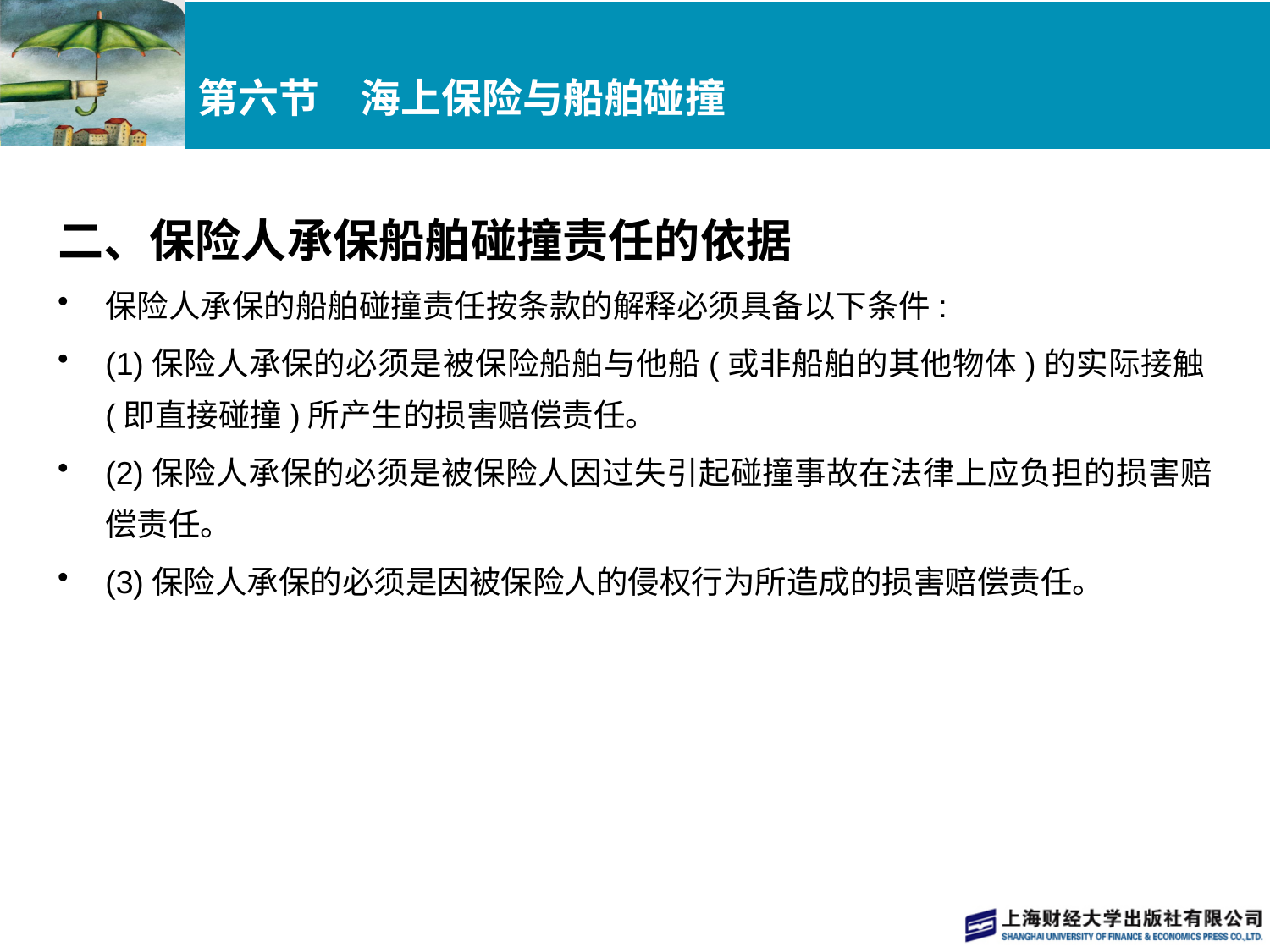

# 第六节　海上保险与船舶碰撞
二、保险人承保船舶碰撞责任的依据
保险人承保的船舶碰撞责任按条款的解释必须具备以下条件:
(1)保险人承保的必须是被保险船舶与他船(或非船舶的其他物体)的实际接触(即直接碰撞)所产生的损害赔偿责任。
(2)保险人承保的必须是被保险人因过失引起碰撞事故在法律上应负担的损害赔偿责任。
(3)保险人承保的必须是因被保险人的侵权行为所造成的损害赔偿责任。